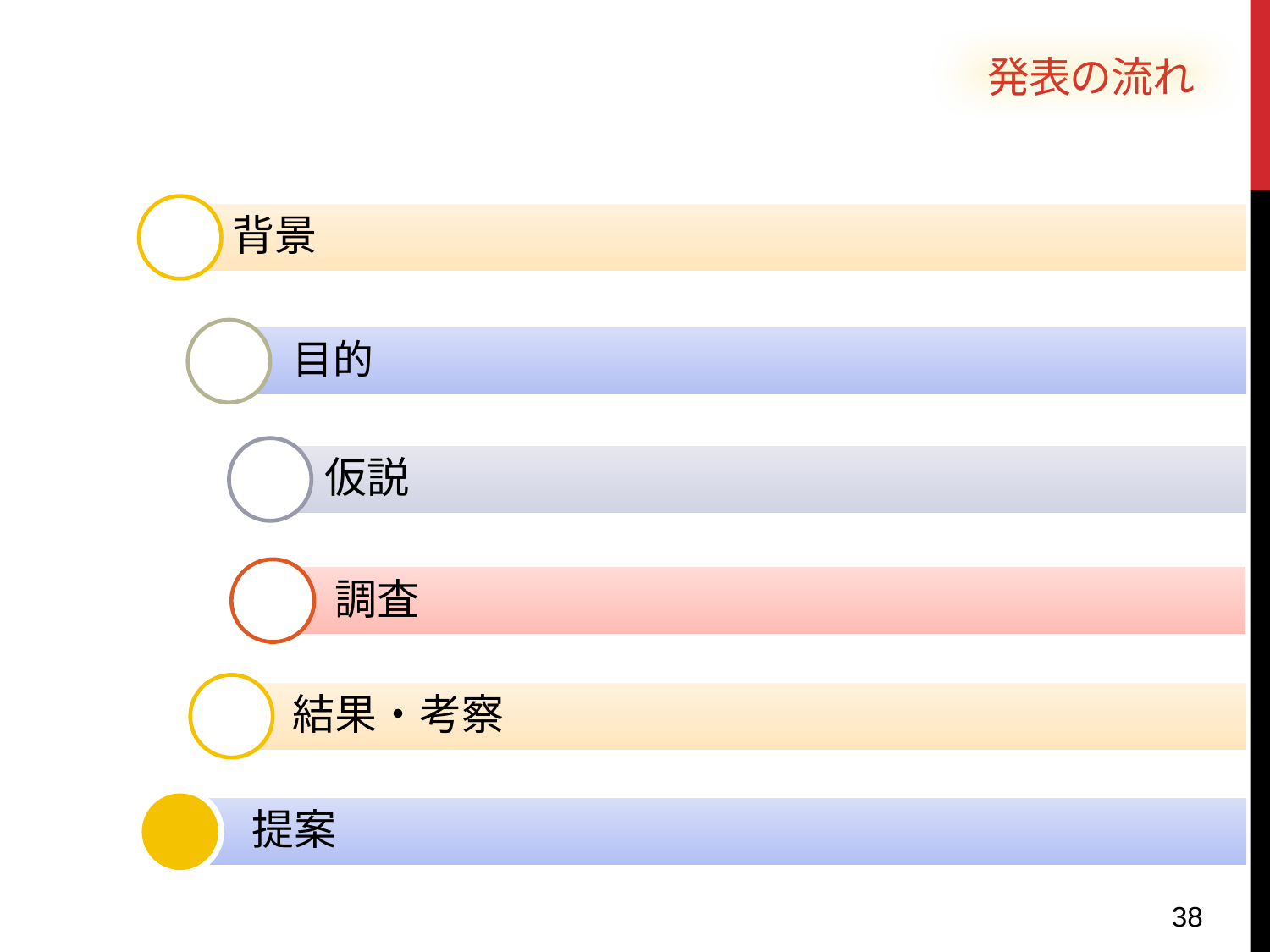

発表の流れ

背景

目的

仮説

調査

結果・考察

 提案
38